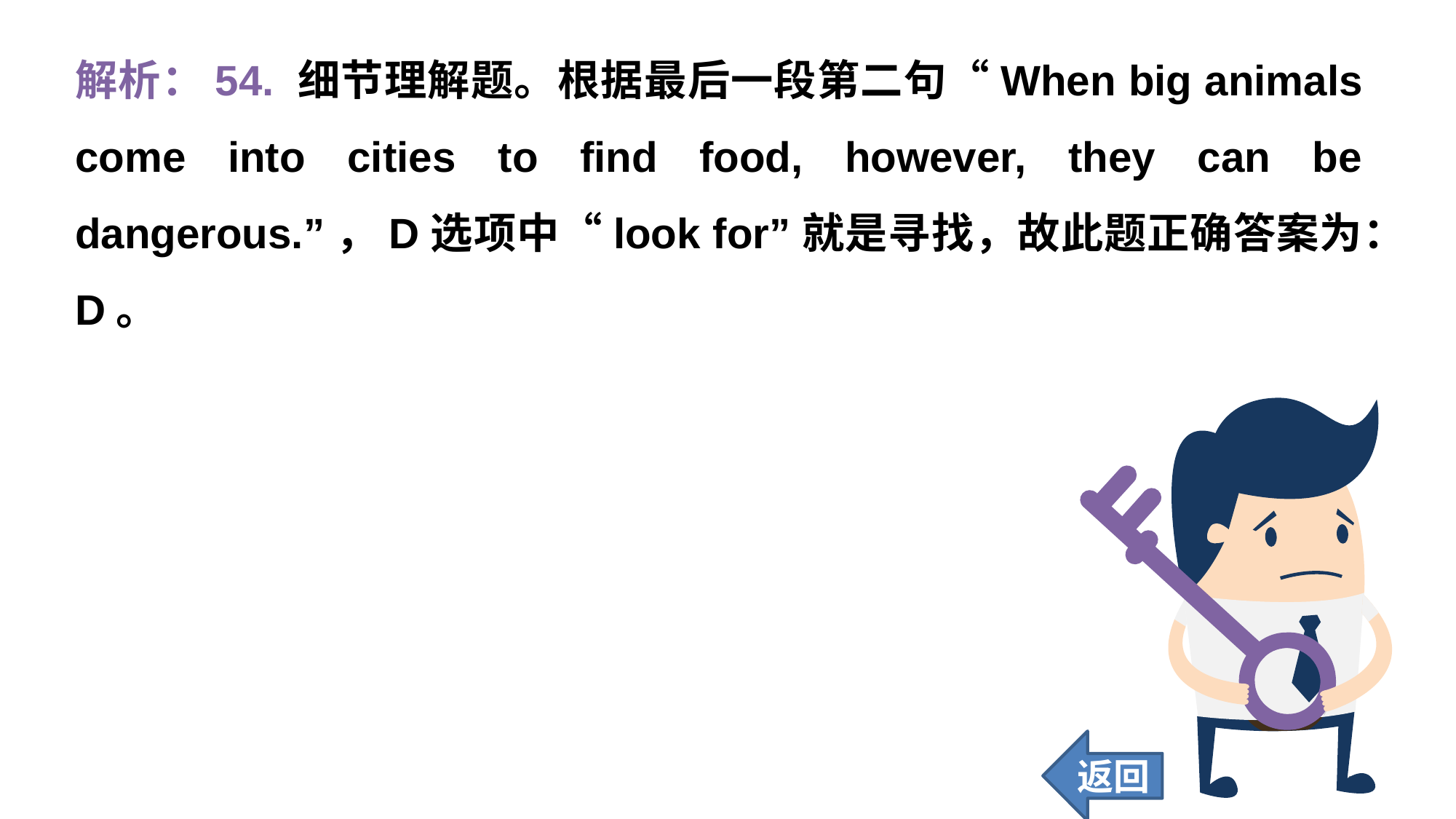

解析：54. 细节理解题。根据最后一段第二句“When big animals come into cities to find food, however, they can be dangerous.”，D选项中“look for”就是寻找，故此题正确答案为：D。

返回
444